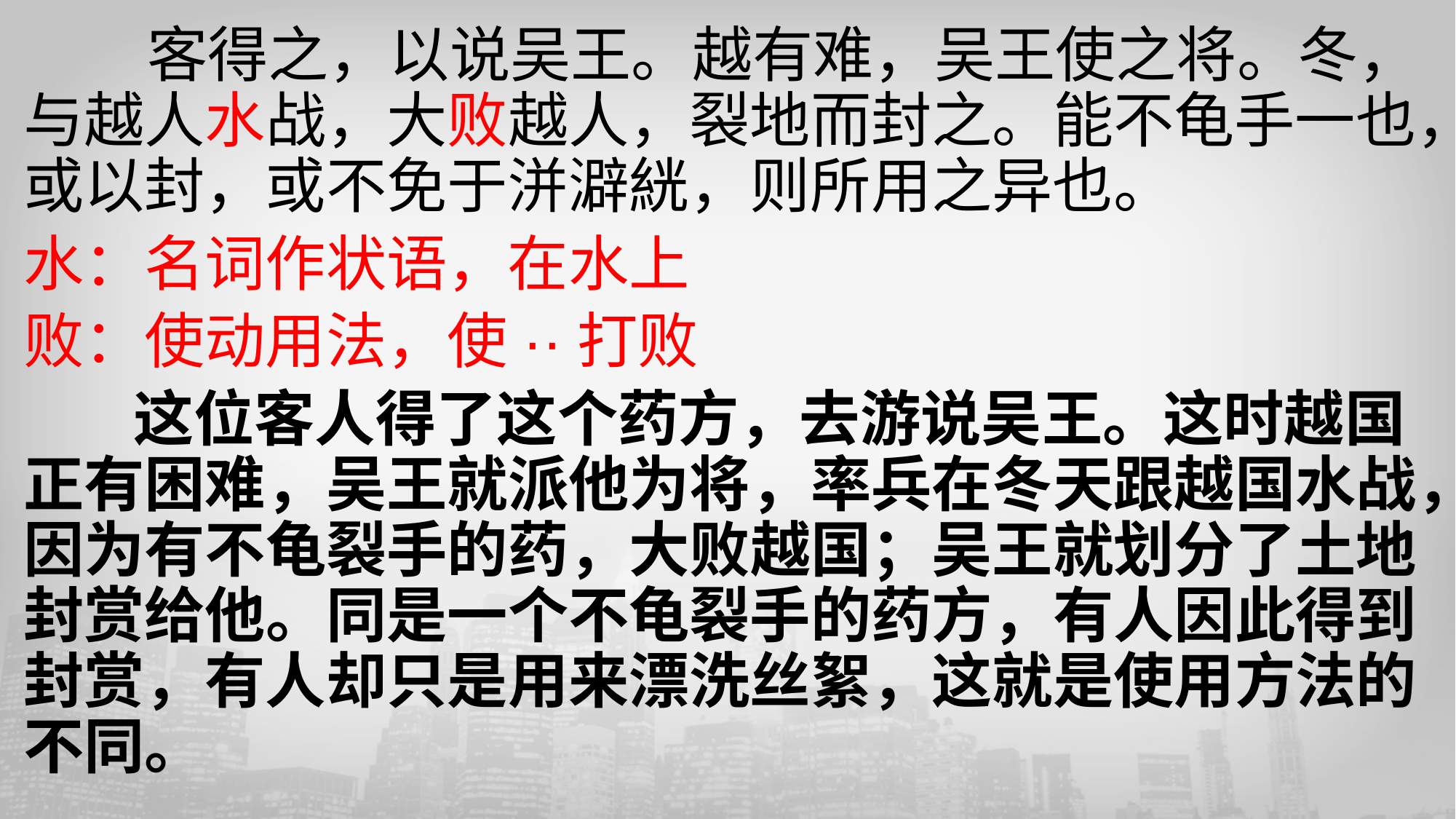

客得之，以说吴王。越有难，吴王使之将。冬，与越人水战，大败越人，裂地而封之。能不龟手一也，或以封，或不免于洴澼絖，则所用之异也。
水：名词作状语，在水上
败：使动用法，使··打败
       这位客人得了这个药方，去游说吴王。这时越国正有困难，吴王就派他为将，率兵在冬天跟越国水战，因为有不龟裂手的药，大败越国；吴王就划分了土地封赏给他。同是一个不龟裂手的药方，有人因此得到封赏，有人却只是用来漂洗丝絮，这就是使用方法的不同。